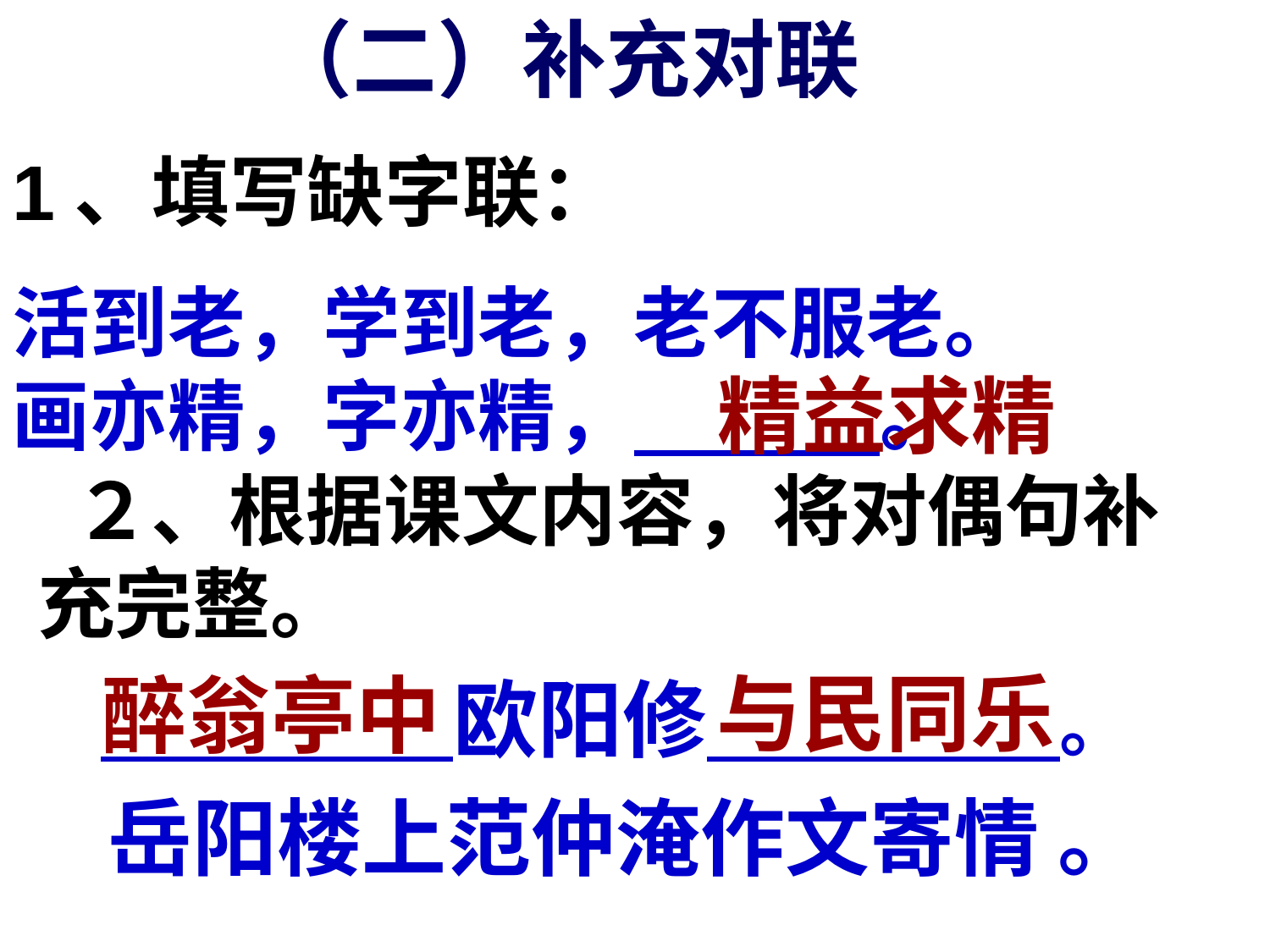

（二）补充对联
1、填写缺字联：
活到老，学到老，老不服老。
画亦精，字亦精，              。
精益求精

 ２、根据课文内容，将对偶句补充完整。
　　　　　　欧阳修　　　　　。
　岳阳楼上范仲淹作文寄情 。
与民同乐
醉翁亭中